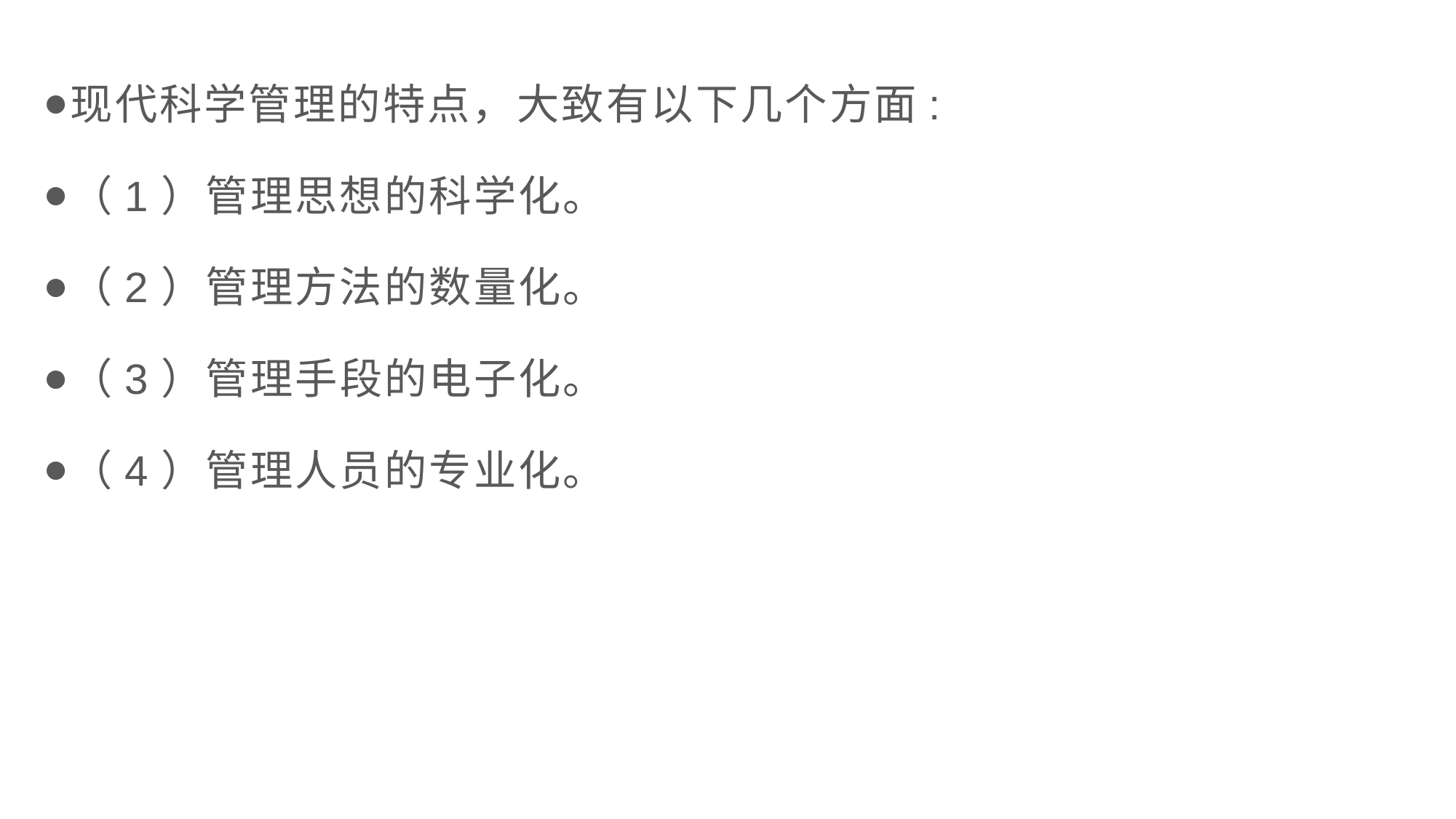

现代科学管理的特点，大致有以下几个方面:
（1）管理思想的科学化。
（2）管理方法的数量化。
（3）管理手段的电子化。
（4）管理人员的专业化。